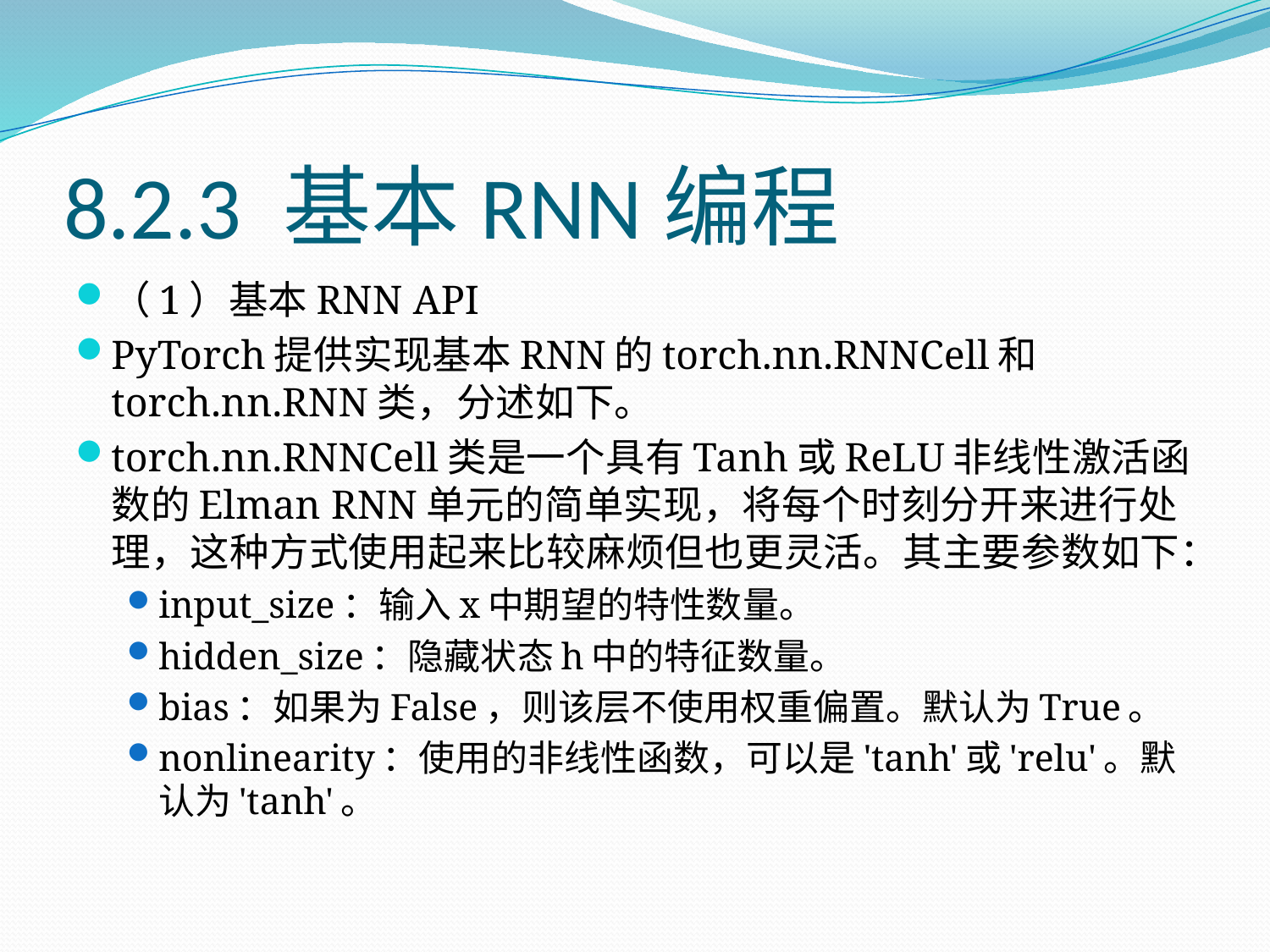

# 8.2.3 基本RNN编程
（1）基本RNN API
PyTorch提供实现基本RNN的torch.nn.RNNCell和torch.nn.RNN类，分述如下。
torch.nn.RNNCell类是一个具有Tanh或ReLU非线性激活函数的Elman RNN单元的简单实现，将每个时刻分开来进行处理，这种方式使用起来比较麻烦但也更灵活。其主要参数如下：
input_size：输入x中期望的特性数量。
hidden_size：隐藏状态h中的特征数量。
bias：如果为False，则该层不使用权重偏置。默认为True。
nonlinearity：使用的非线性函数，可以是'tanh'或'relu'。默认为'tanh'。